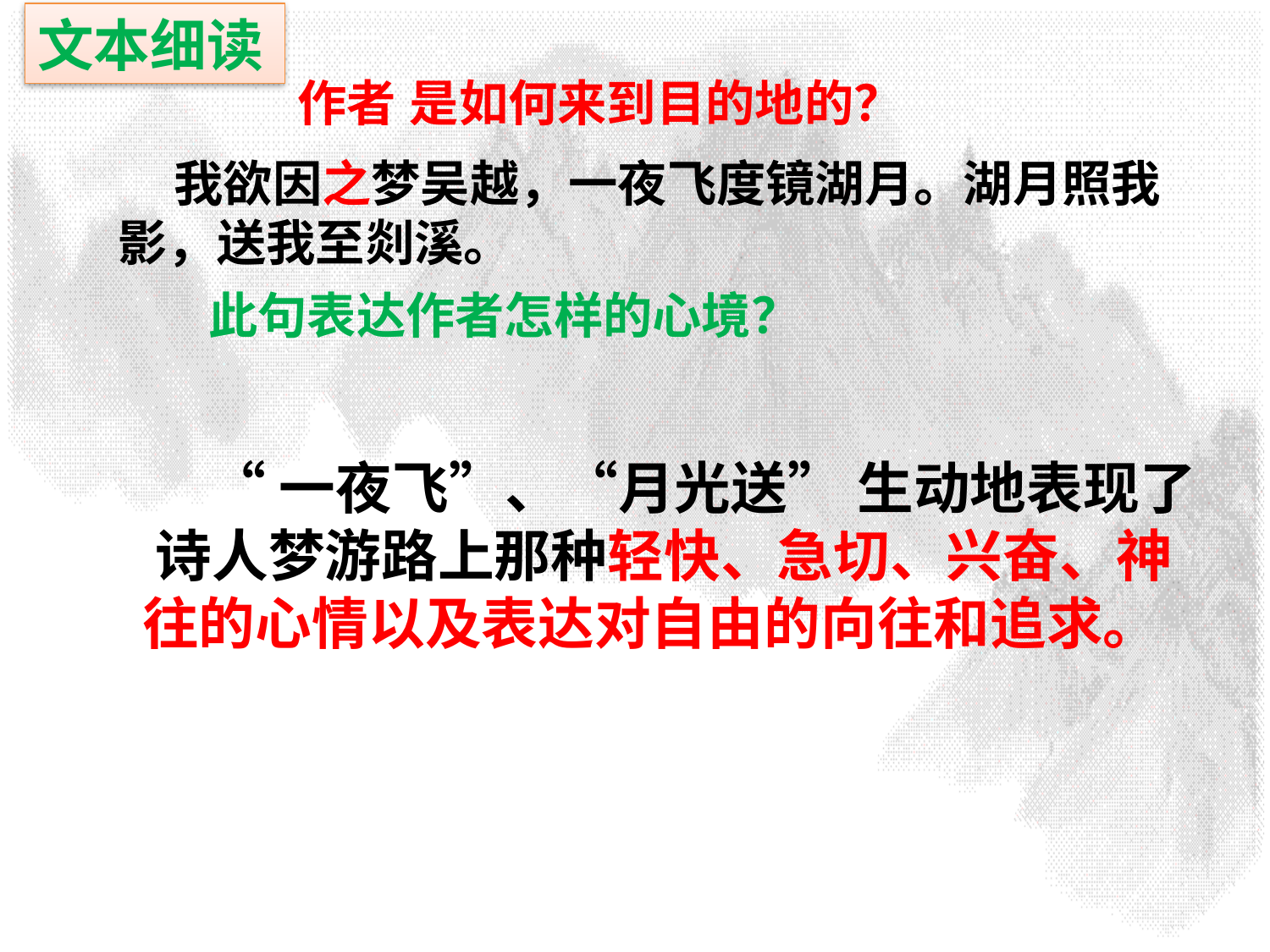

文本细读
作者 是如何来到目的地的？
    我欲因之梦吴越，一夜飞度镜湖月。湖月照我影，送我至剡溪。
       此句表达作者怎样的心境？

       “一夜飞”、“月光送” 生动地表现了 诗人梦游路上那种轻快、急切、兴奋、神往的心情以及表达对自由的向往和追求。